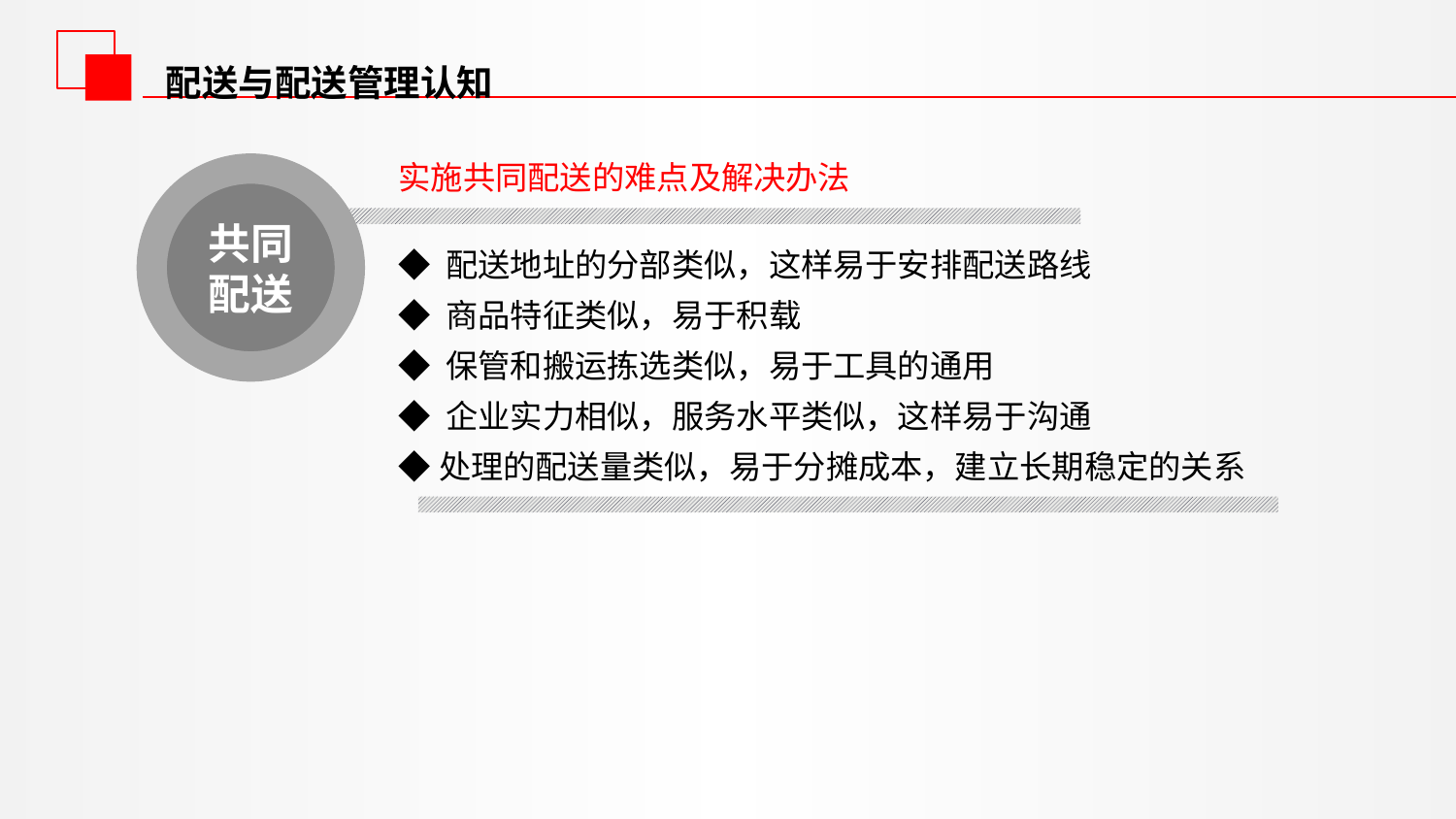

配送与配送管理认知
实施共同配送的难点及解决办法
共同配送

◆ 配送地址的分部类似，这样易于安排配送路线
◆ 商品特征类似，易于积载
◆ 保管和搬运拣选类似，易于工具的通用
◆ 企业实力相似，服务水平类似，这样易于沟通
◆处理的配送量类似，易于分摊成本，建立长期稳定的关系